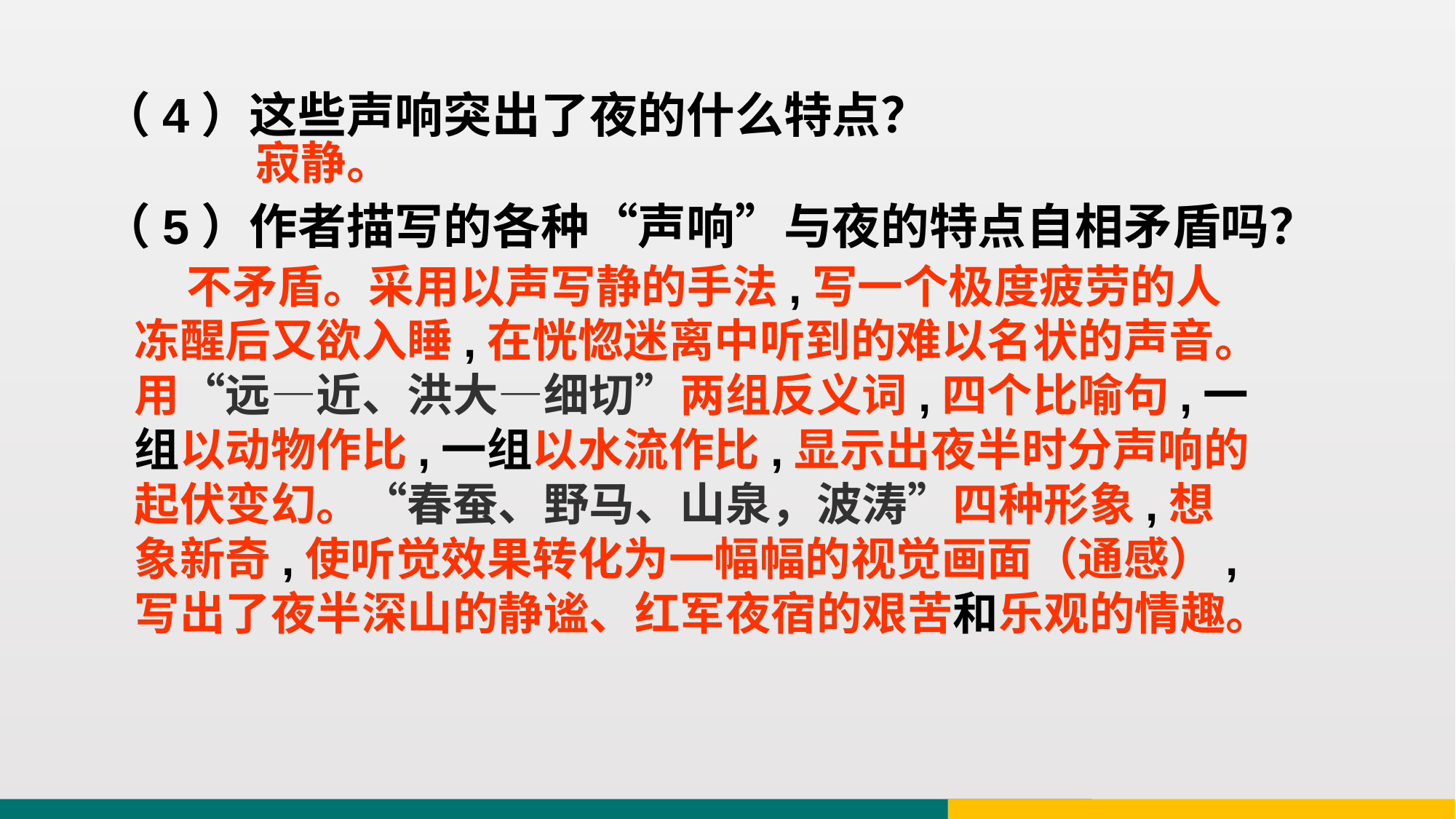

（4）这些声响突出了夜的什么特点？
（5）作者描写的各种“声响”与夜的特点自相矛盾吗？

 寂静。
    不矛盾。采用以声写静的手法,写一个极度疲劳的人冻醒后又欲入睡,在恍惚迷离中听到的难以名状的声音。用“远—近、洪大—细切”两组反义词,四个比喻句,一组以动物作比,一组以水流作比,显示出夜半时分声响的起伏变幻。“春蚕、野马、山泉，波涛”四种形象,想象新奇,使听觉效果转化为一幅幅的视觉画面（通感）,写出了夜半深山的静谧、红军夜宿的艰苦和乐观的情趣。